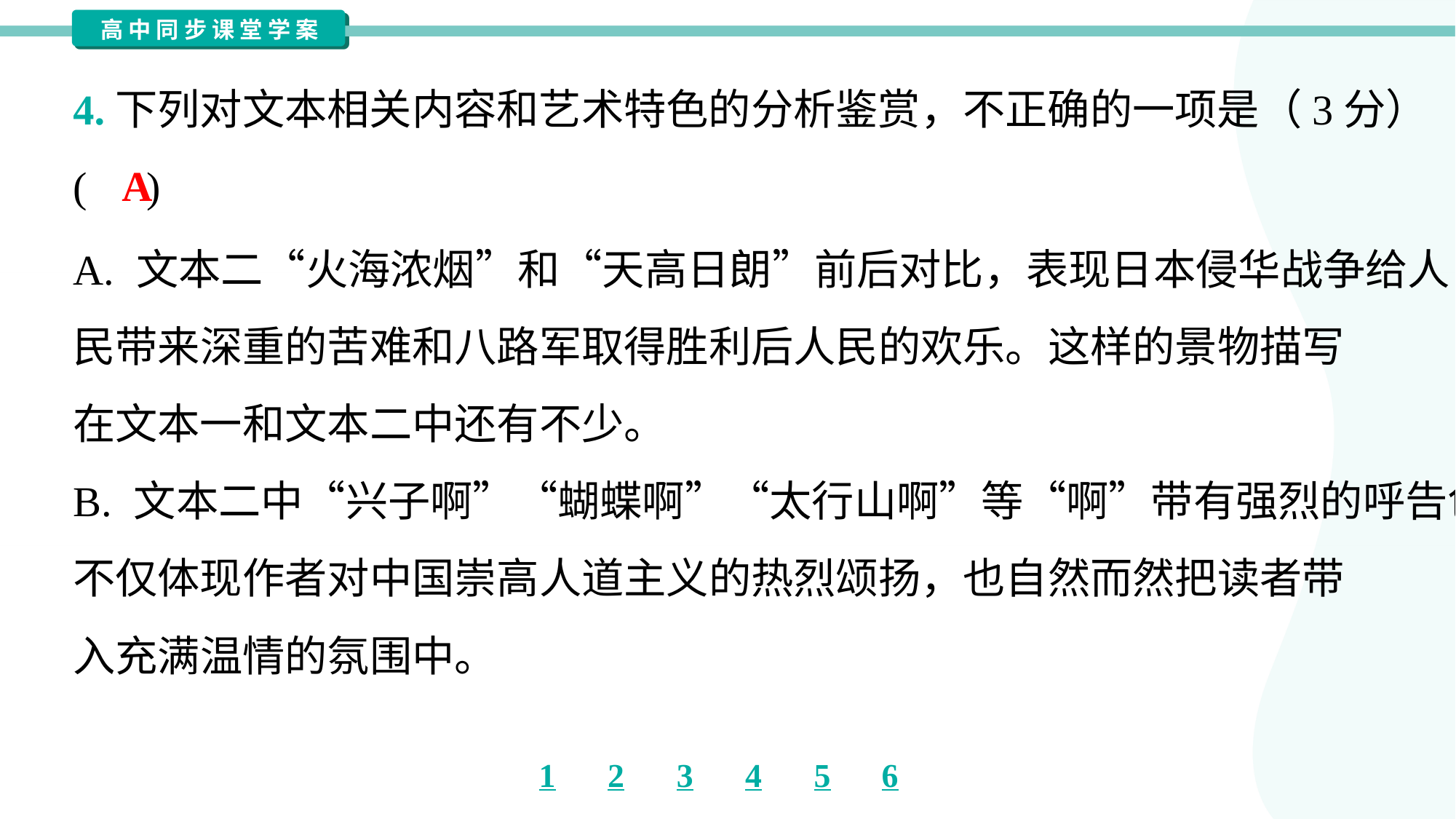

4.下列对文本相关内容和艺术特色的分析鉴赏，不正确的一项是（3分）
(     )
A
A. 文本二“火海浓烟”和“天高日朗”前后对比，表现日本侵华战争给人
民带来深重的苦难和八路军取得胜利后人民的欢乐。这样的景物描写
在文本一和文本二中还有不少。
B. 文本二中“兴子啊”“蝴蝶啊”“太行山啊”等“啊”带有强烈的呼告色彩，
不仅体现作者对中国崇高人道主义的热烈颂扬，也自然而然把读者带
入充满温情的氛围中。